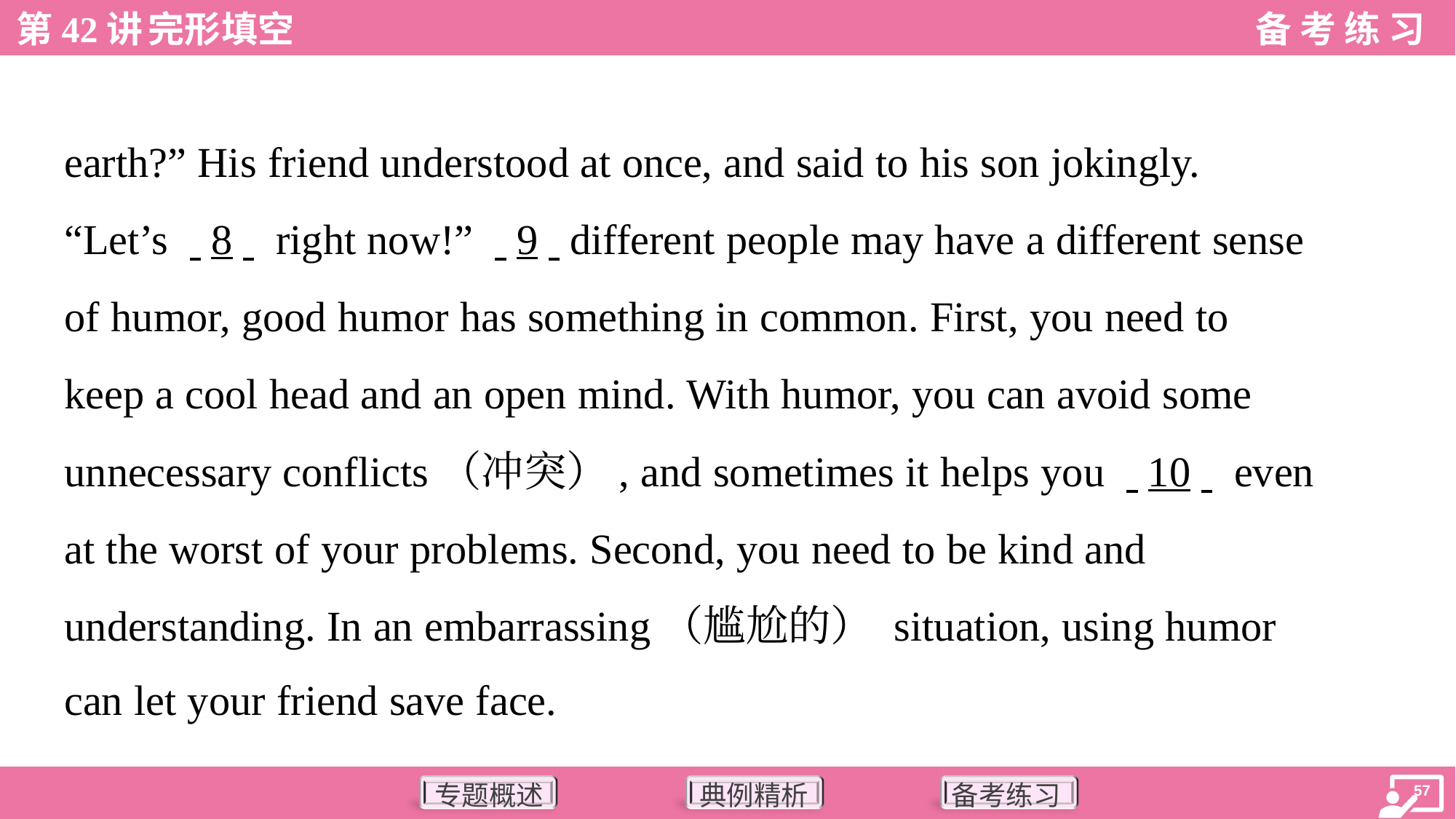

earth?” His friend understood at once, and said to his son jokingly.
“Let’s . .8. . right now!” . .9. .different people may have a different sense
of humor, good humor has something in common. First, you need to
keep a cool head and an open mind. With humor, you can avoid some
unnecessary conflicts（冲突）, and sometimes it helps you . .10. . even
at the worst of your problems. Second, you need to be kind and
understanding. In an embarrassing（尴尬的） situation, using humor
can let your friend save face.